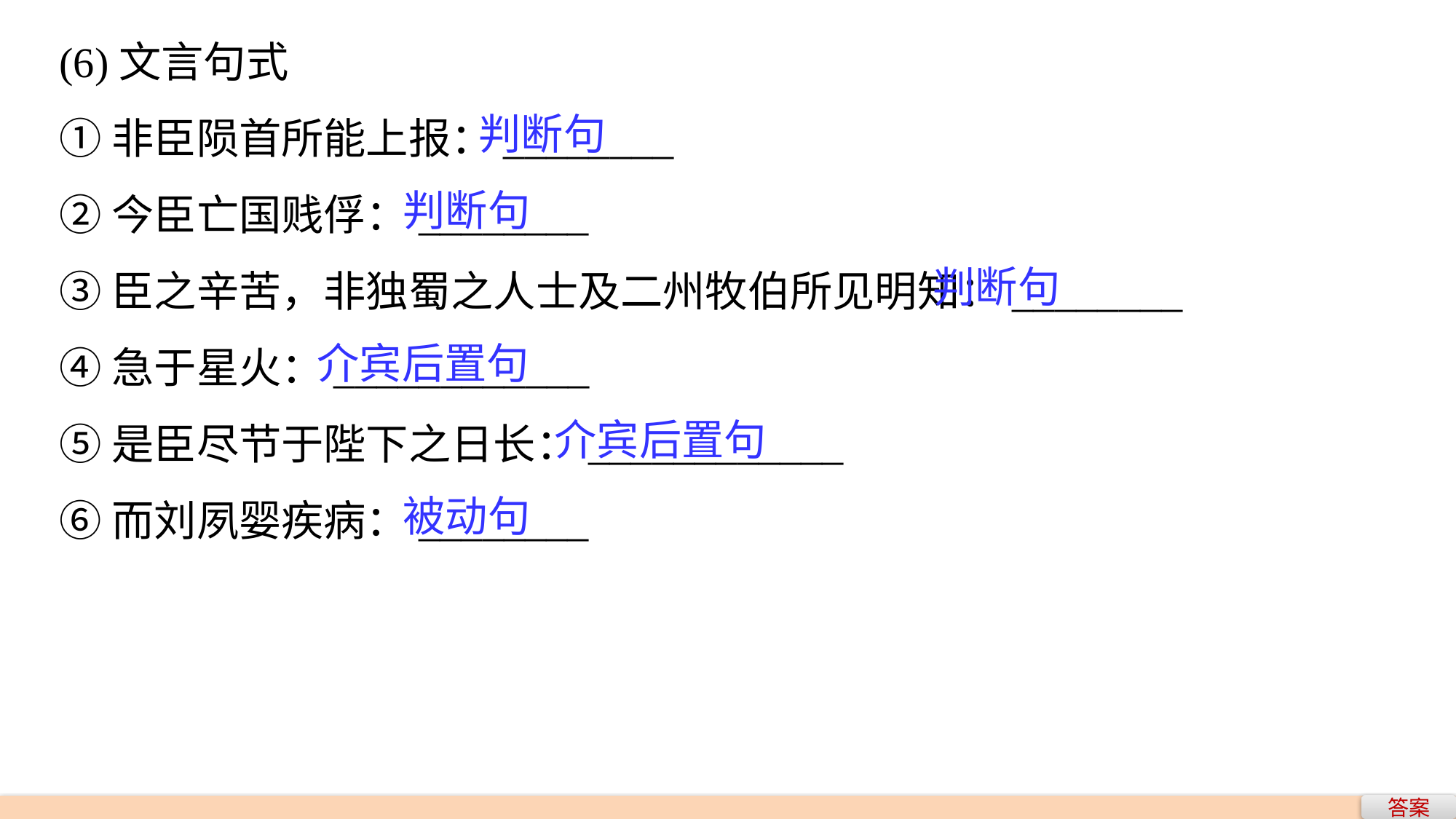

(6)文言句式
①非臣陨首所能上报：________
②今臣亡国贱俘：________
③臣之辛苦，非独蜀之人士及二州牧伯所见明知：________
④急于星火：____________
⑤是臣尽节于陛下之日长：____________
⑥而刘夙婴疾病：________
                判断句
        判断句
                                                                判断句
介宾后置句
                        介宾后置句
        被动句
答案